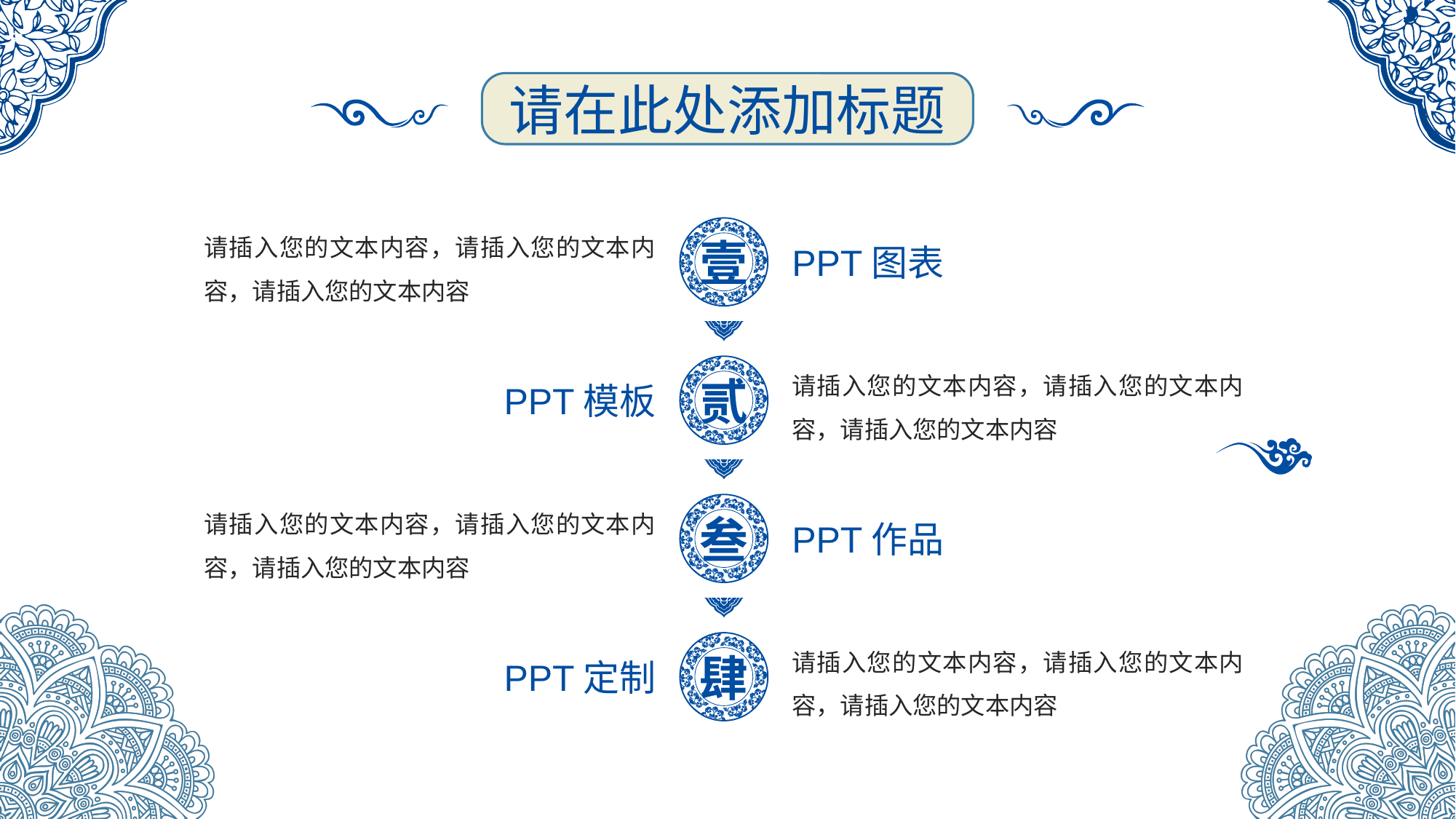

请在此处添加标题

请插入您的文本内容，请插入您的文本内容，请插入您的文本内容
壹
PPT图表

请插入您的文本内容，请插入您的文本内容，请插入您的文本内容
贰
PPT模板

请插入您的文本内容，请插入您的文本内容，请插入您的文本内容
叁
PPT作品

请插入您的文本内容，请插入您的文本内容，请插入您的文本内容
肆
PPT定制